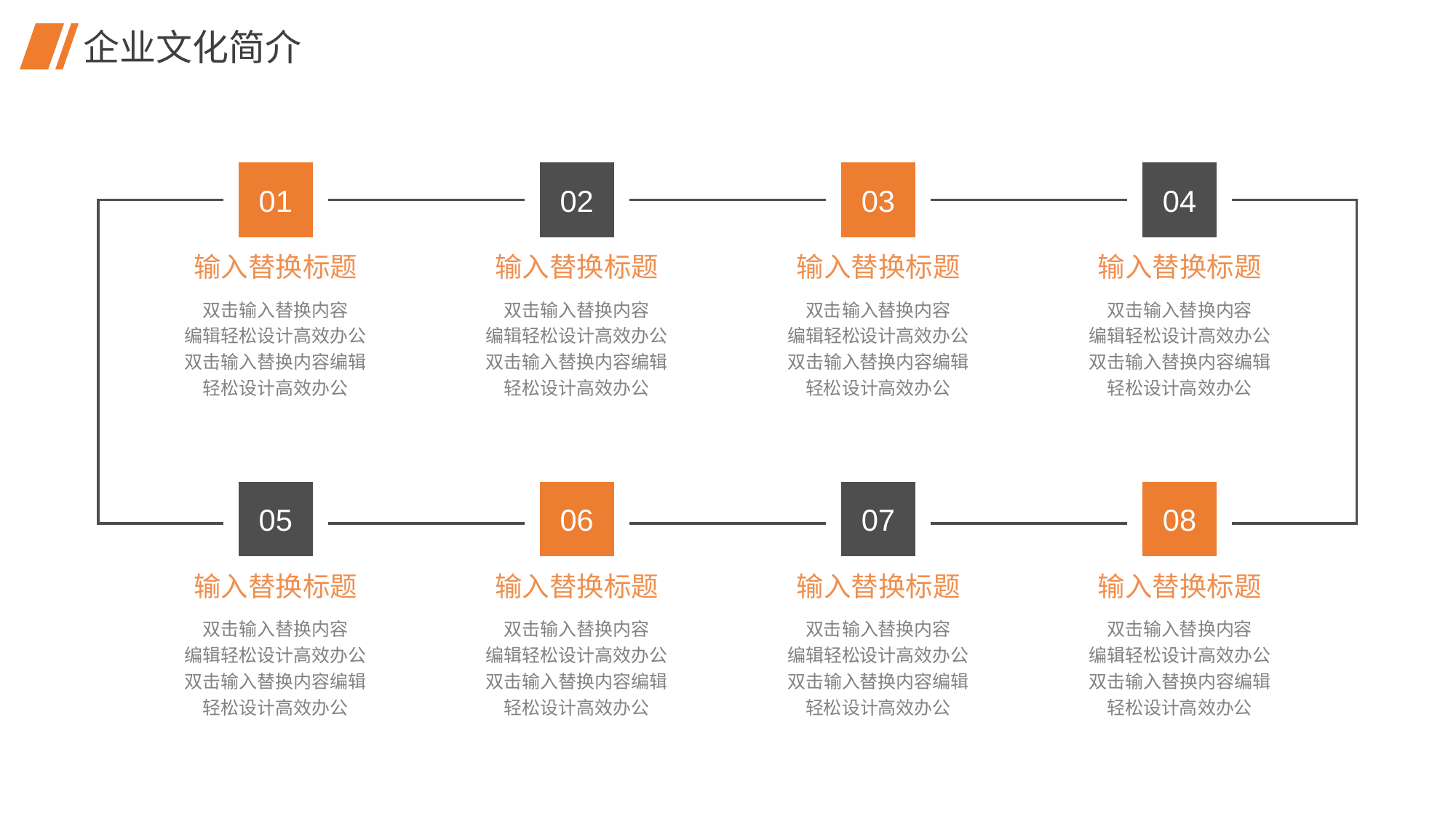

# 企业文化简介
01
02
03
04

输入替换标题
双击输入替换内容
编辑轻松设计高效办公
双击输入替换内容编辑
轻松设计高效办公
输入替换标题
双击输入替换内容
编辑轻松设计高效办公
双击输入替换内容编辑
轻松设计高效办公
输入替换标题
双击输入替换内容
编辑轻松设计高效办公
双击输入替换内容编辑
轻松设计高效办公
输入替换标题
双击输入替换内容
编辑轻松设计高效办公
双击输入替换内容编辑
轻松设计高效办公
05
06
07
08
输入替换标题
双击输入替换内容
编辑轻松设计高效办公
双击输入替换内容编辑
轻松设计高效办公
输入替换标题
双击输入替换内容
编辑轻松设计高效办公
双击输入替换内容编辑
轻松设计高效办公
输入替换标题
双击输入替换内容
编辑轻松设计高效办公
双击输入替换内容编辑
轻松设计高效办公
输入替换标题
双击输入替换内容
编辑轻松设计高效办公
双击输入替换内容编辑
轻松设计高效办公